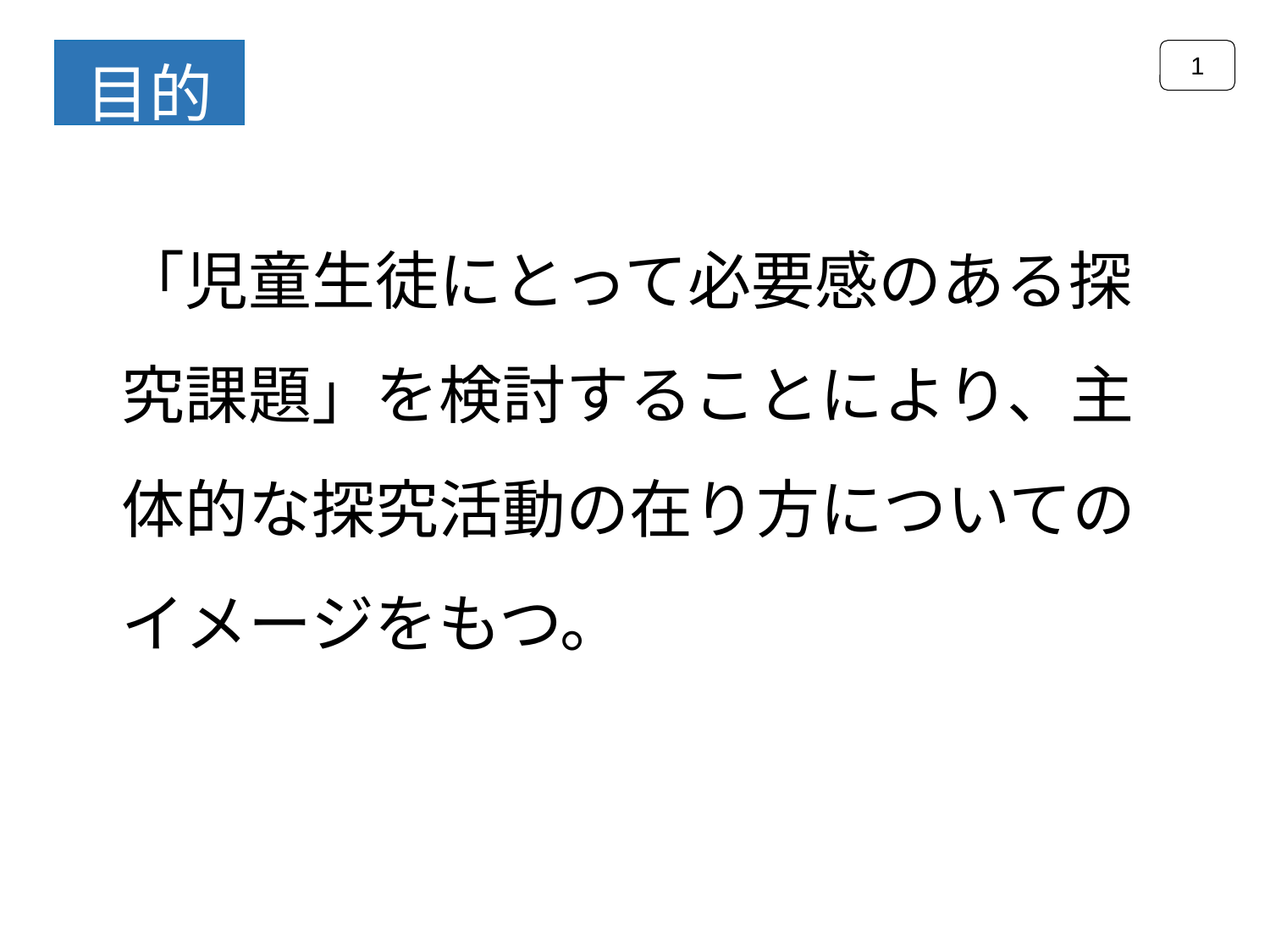

目的
1
「児童生徒にとって必要感のある探究課題」を検討することにより、主体的な探究活動の在り方についてのイメージをもつ。